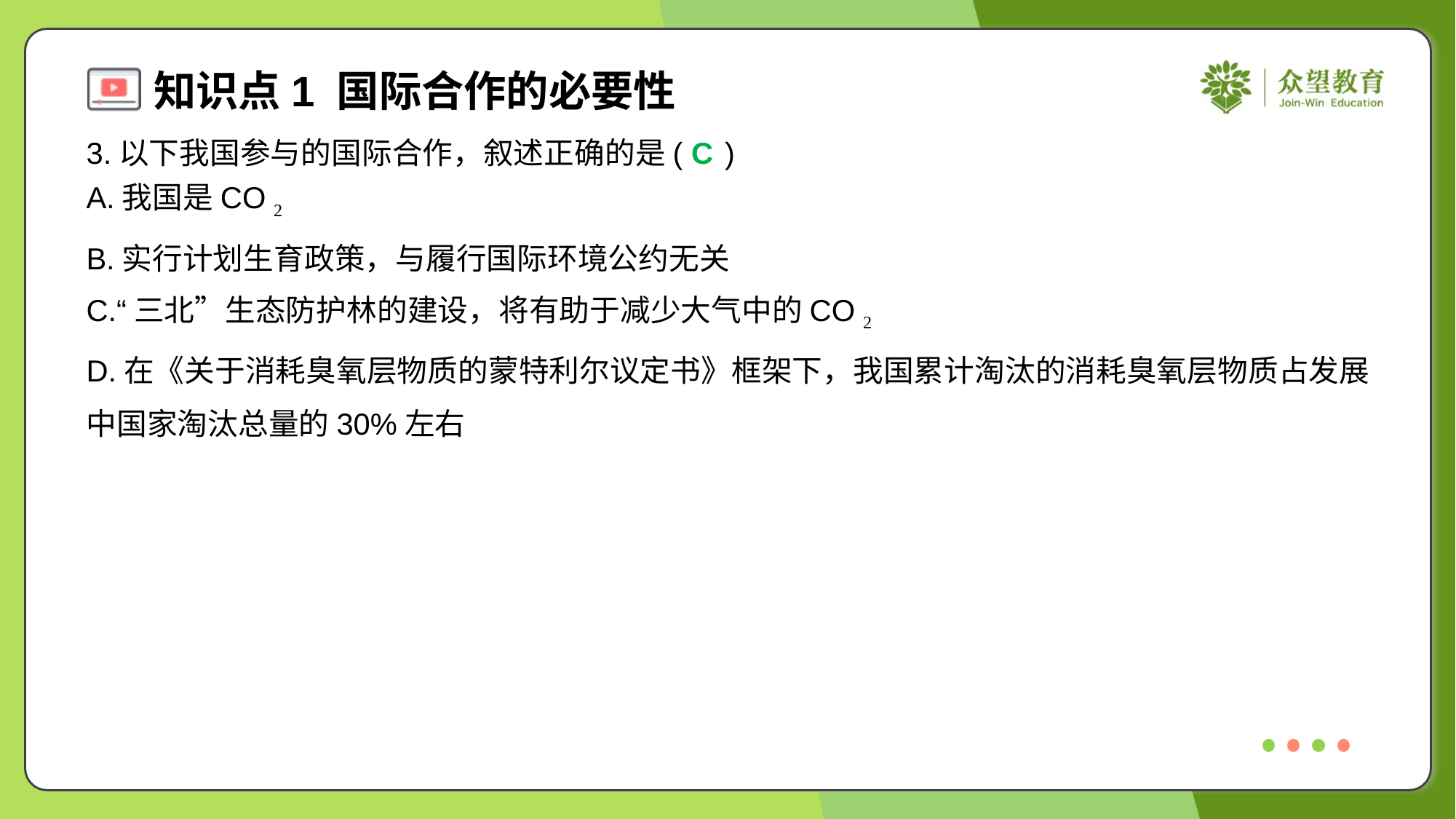

3.以下我国参与的国际合作，叙述正确的是(     )
C
A.我国是CO 2 的排放大国，没有签署《京都议定书》
B.实行计划生育政策，与履行国际环境公约无关
C.“三北”生态防护林的建设，将有助于减少大气中的CO 2
D.在《关于消耗臭氧层物质的蒙特利尔议定书》框架下，我国累计淘汰的消耗臭氧层物质占发展
中国家淘汰总量的30%左右